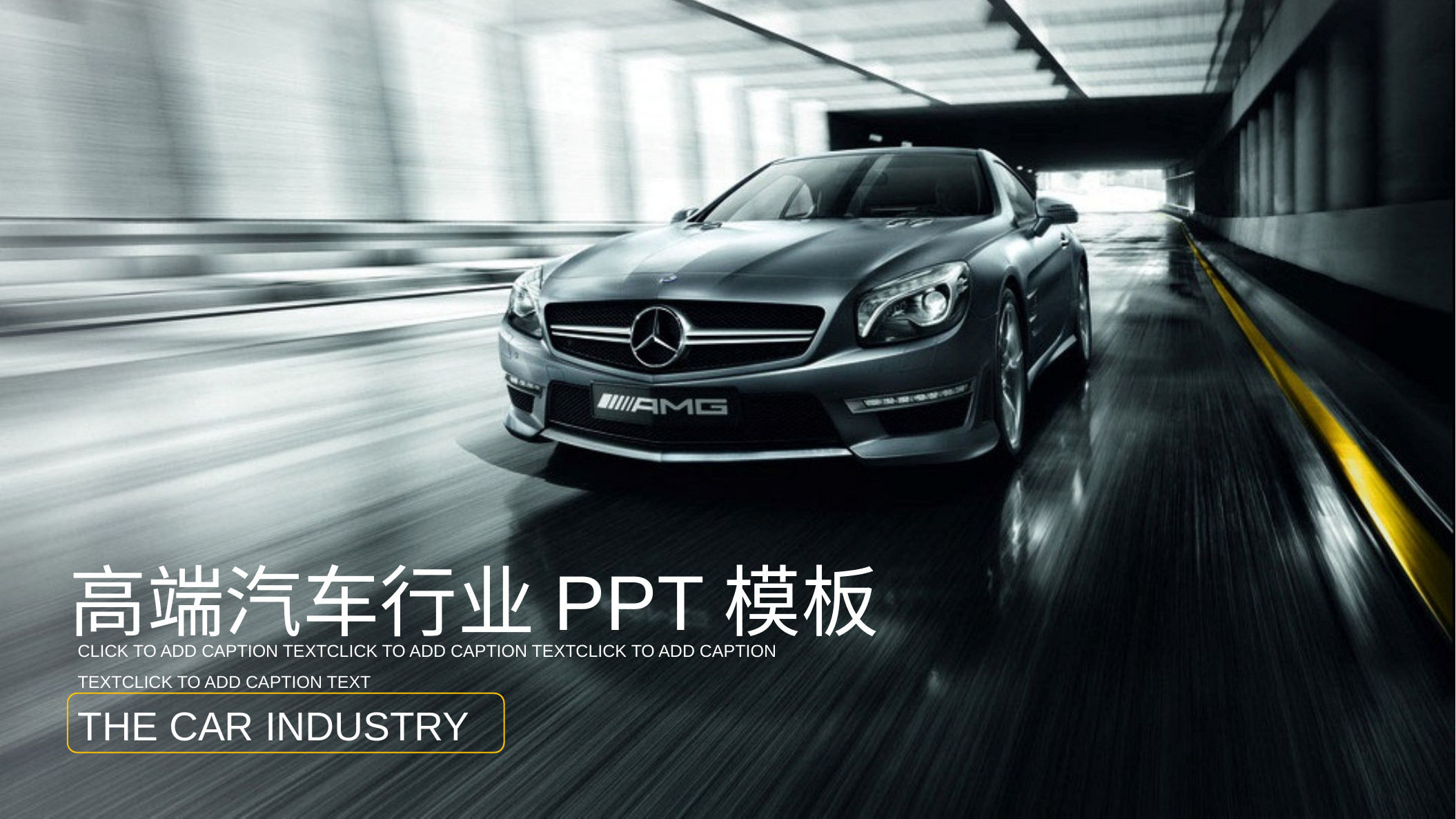

高端汽车行业PPT模板
CLICK TO ADD CAPTION TEXTCLICK TO ADD CAPTION TEXTCLICK TO ADD CAPTION TEXTCLICK TO ADD CAPTION TEXT

THE CAR INDUSTRY